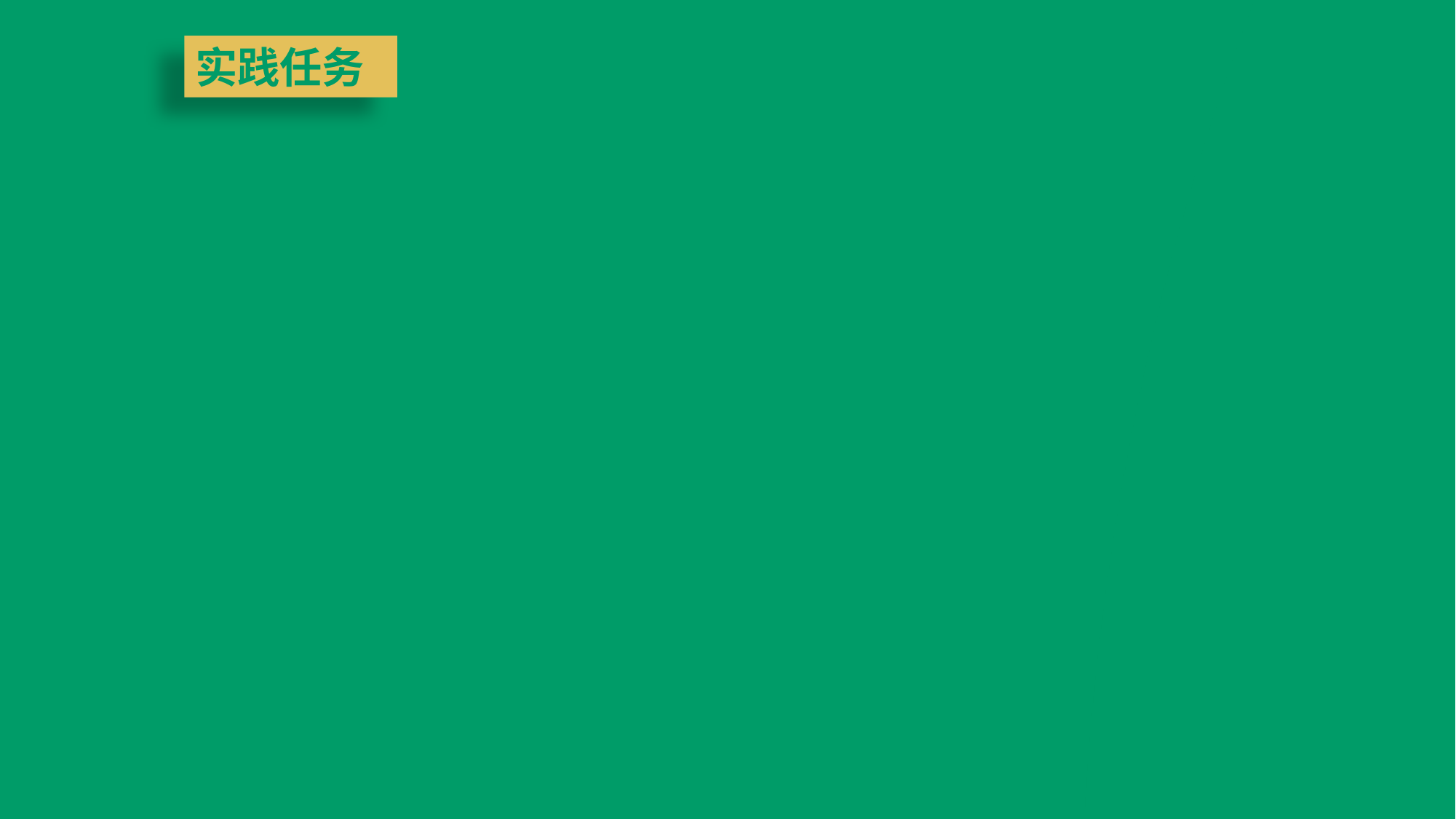

实践任务

作业一： 编一首盥洗环节相关的儿歌

作业二： 设计一个盥洗环节的环创

INDUCTION TRAINING